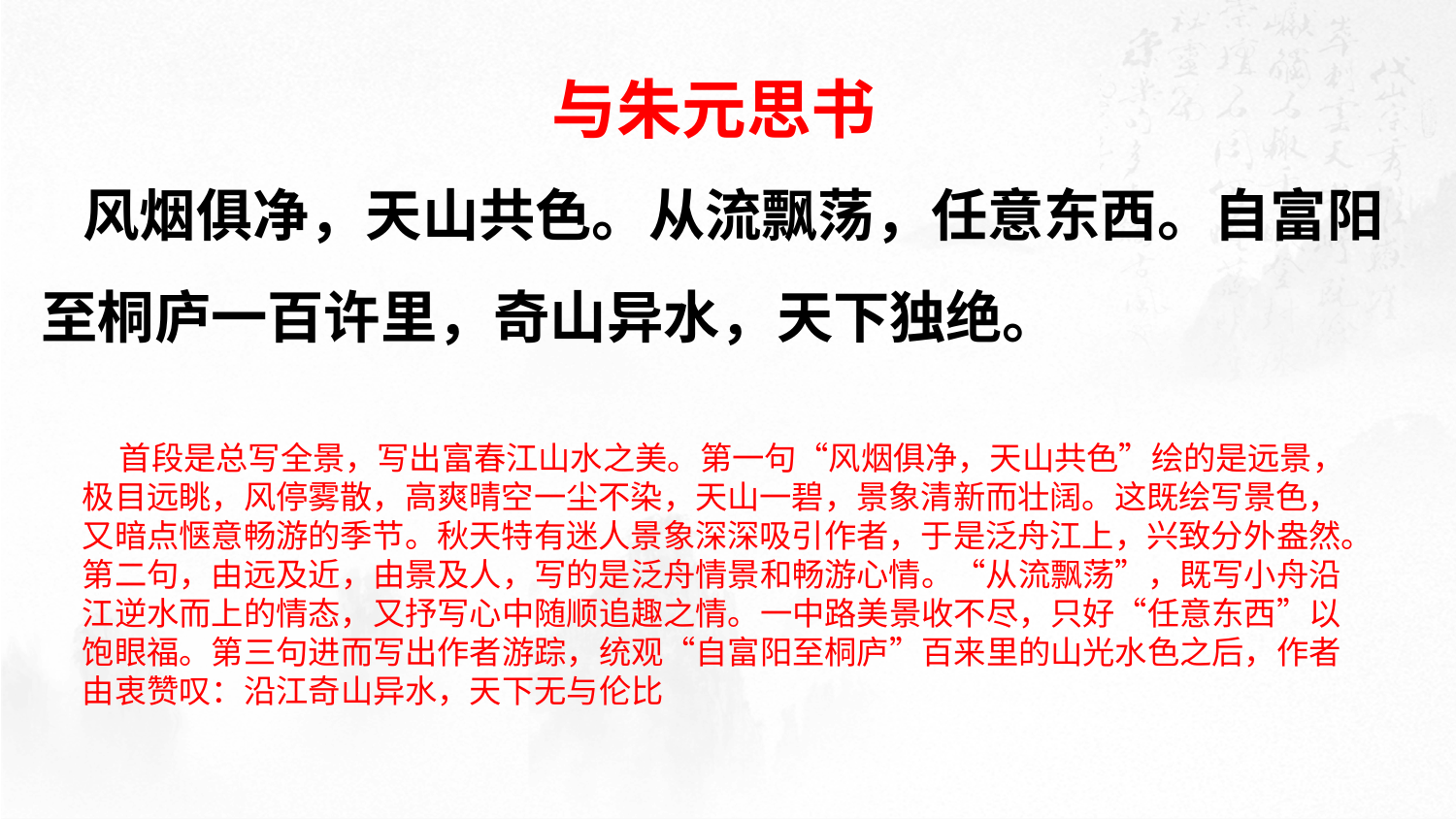

与朱元思书
    风烟俱净，天山共色。从流飘荡，任意东西。自富阳至桐庐一百许里，奇山异水，天下独绝。
    首段是总写全景，写出富春江山水之美。第一句“风烟俱净，天山共色”绘的是远景，极目远眺，风停雾散，高爽晴空一尘不染，天山一碧，景象清新而壮阔。这既绘写景色，又暗点惬意畅游的季节。秋天特有迷人景象深深吸引作者，于是泛舟江上，兴致分外盎然。第二句，由远及近，由景及人，写的是泛舟情景和畅游心情。“从流飘荡”，既写小舟沿江逆水而上的情态，又抒写心中随顺追趣之情。一中路美景收不尽，只好“任意东西”以饱眼福。第三句进而写出作者游踪，统观“自富阳至桐庐”百来里的山光水色之后，作者由衷赞叹：沿江奇山异水，天下无与伦比